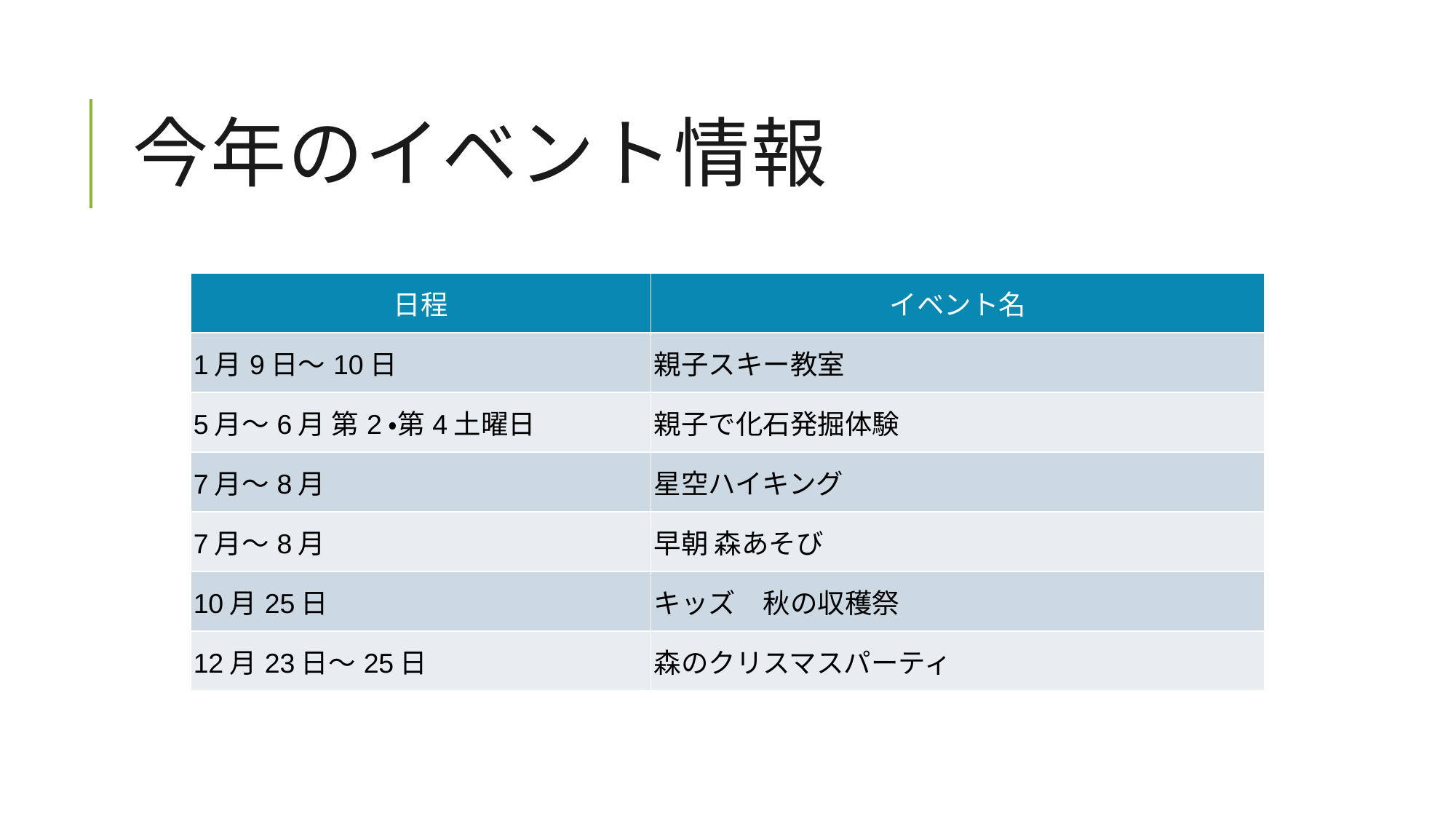

# 今年のイベント情報
| 日程 | イベント名 |
| --- | --- |
| 1月9日～10日 | 親子スキー教室 |
| 5月～6月 第2・第4土曜日 | 親子で化石発掘体験 |
| 7月～8月 | 星空ハイキング |
| 7月～8月 | 早朝 森あそび |
| 10月25日 | キッズ　秋の収穫祭 |
| 12月23日～25日 | 森のクリスマスパーティ |